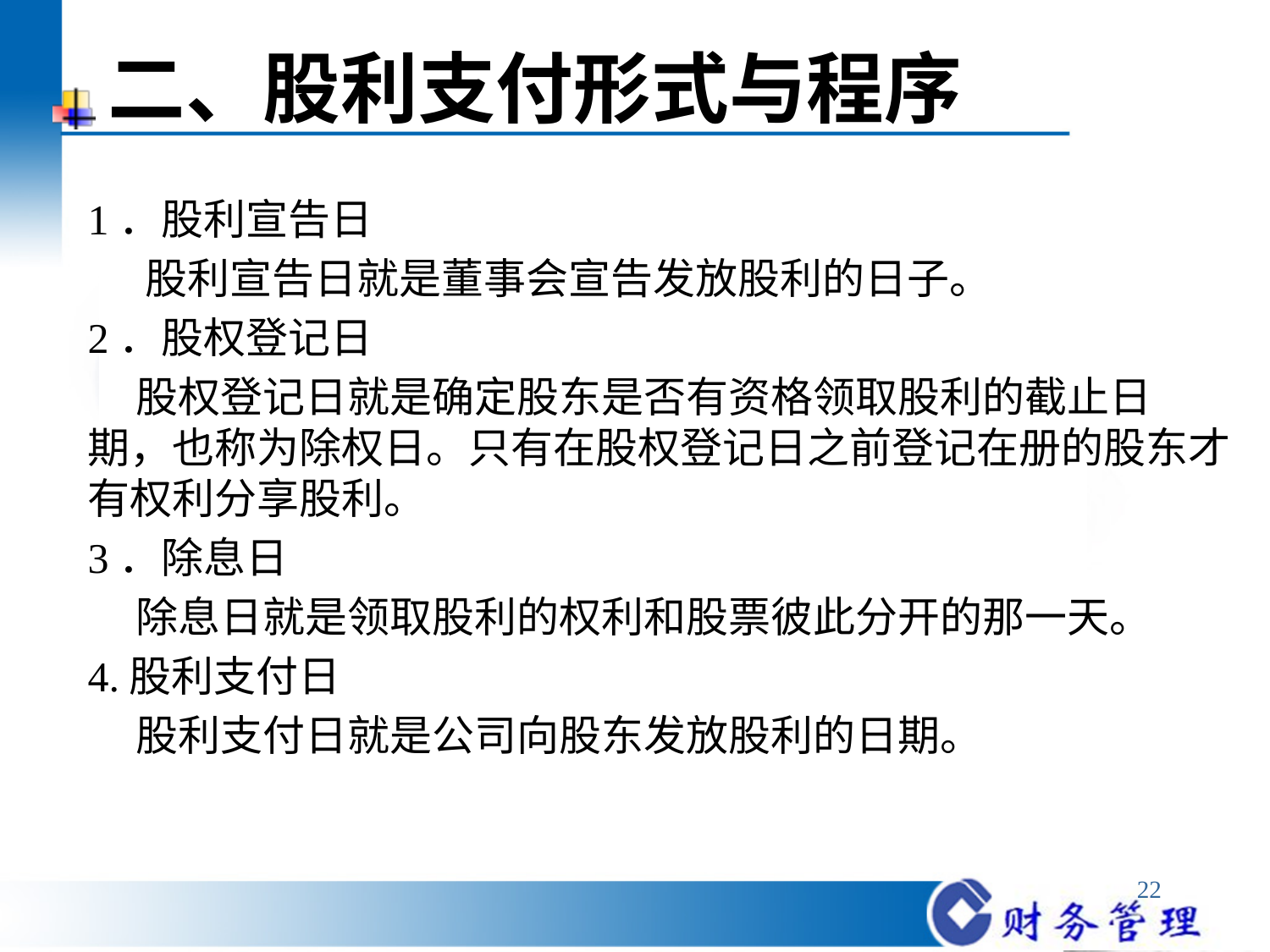

# 二、股利支付形式与程序
1．股利宣告日
     股利宣告日就是董事会宣告发放股利的日子。
2．股权登记日
    股权登记日就是确定股东是否有资格领取股利的截止日期，也称为除权日。只有在股权登记日之前登记在册的股东才有权利分享股利。
3．除息日
    除息日就是领取股利的权利和股票彼此分开的那一天。
4.股利支付日
    股利支付日就是公司向股东发放股利的日期。
22